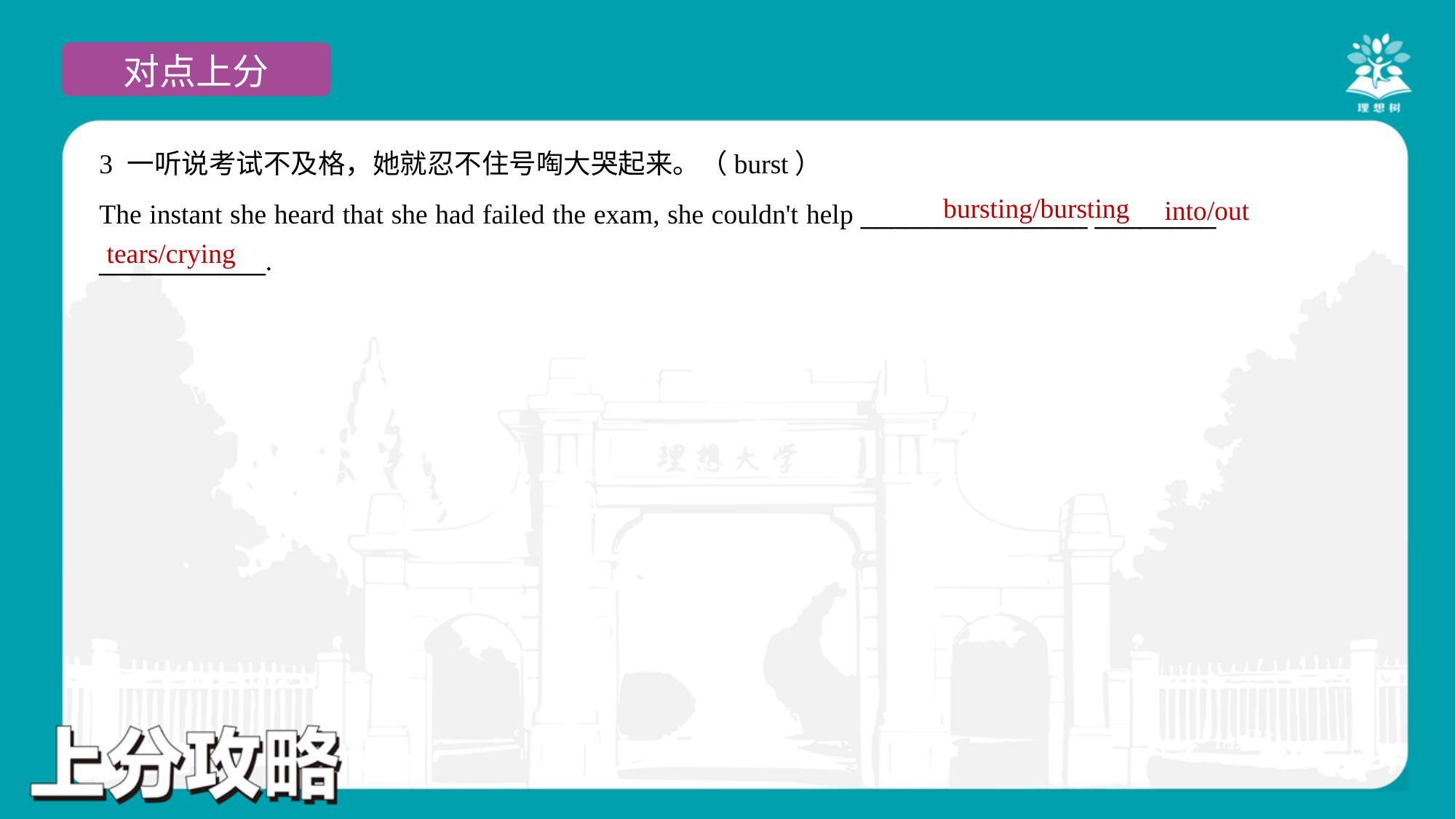

3 一听说考试不及格，她就忍不住号啕大哭起来。（burst）
The instant she heard that she had failed the exam, she couldn't help _______________ ________
___________.
bursting/bursting
into/out
tears/crying